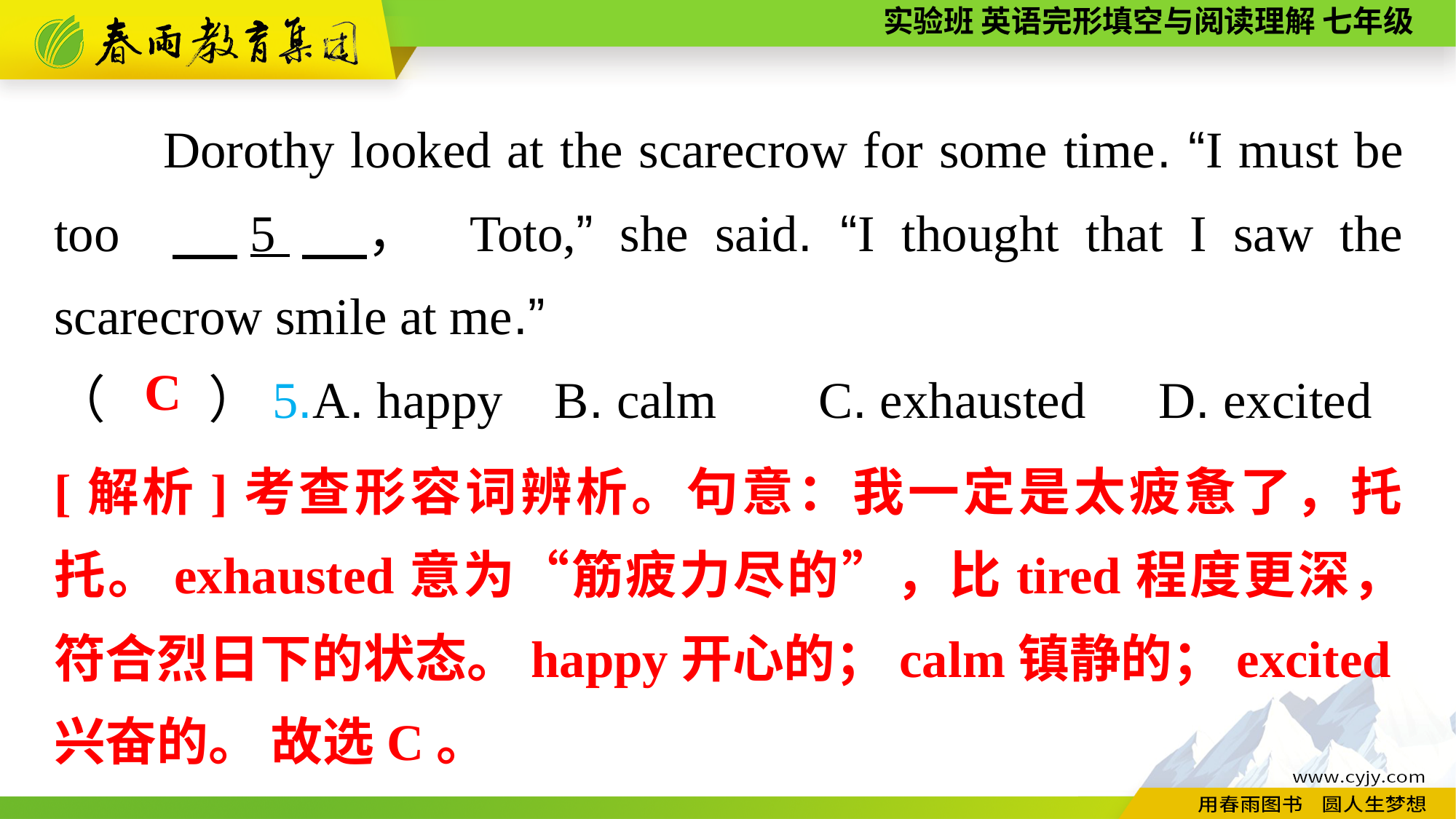

Dorothy looked at the scarecrow for some time. “I must be too 　5　， Toto,” she said. “I thought that I saw the scarecrow smile at me.”
（　　）5.A. happy    B. calm	C. exhausted	 D. excited
C
[解析]考查形容词辨析。句意：我一定是太疲惫了，托托。exhausted意为“筋疲力尽的”，比tired程度更深，符合烈日下的状态。happy开心的；calm镇静的；excited兴奋的。 故选C。